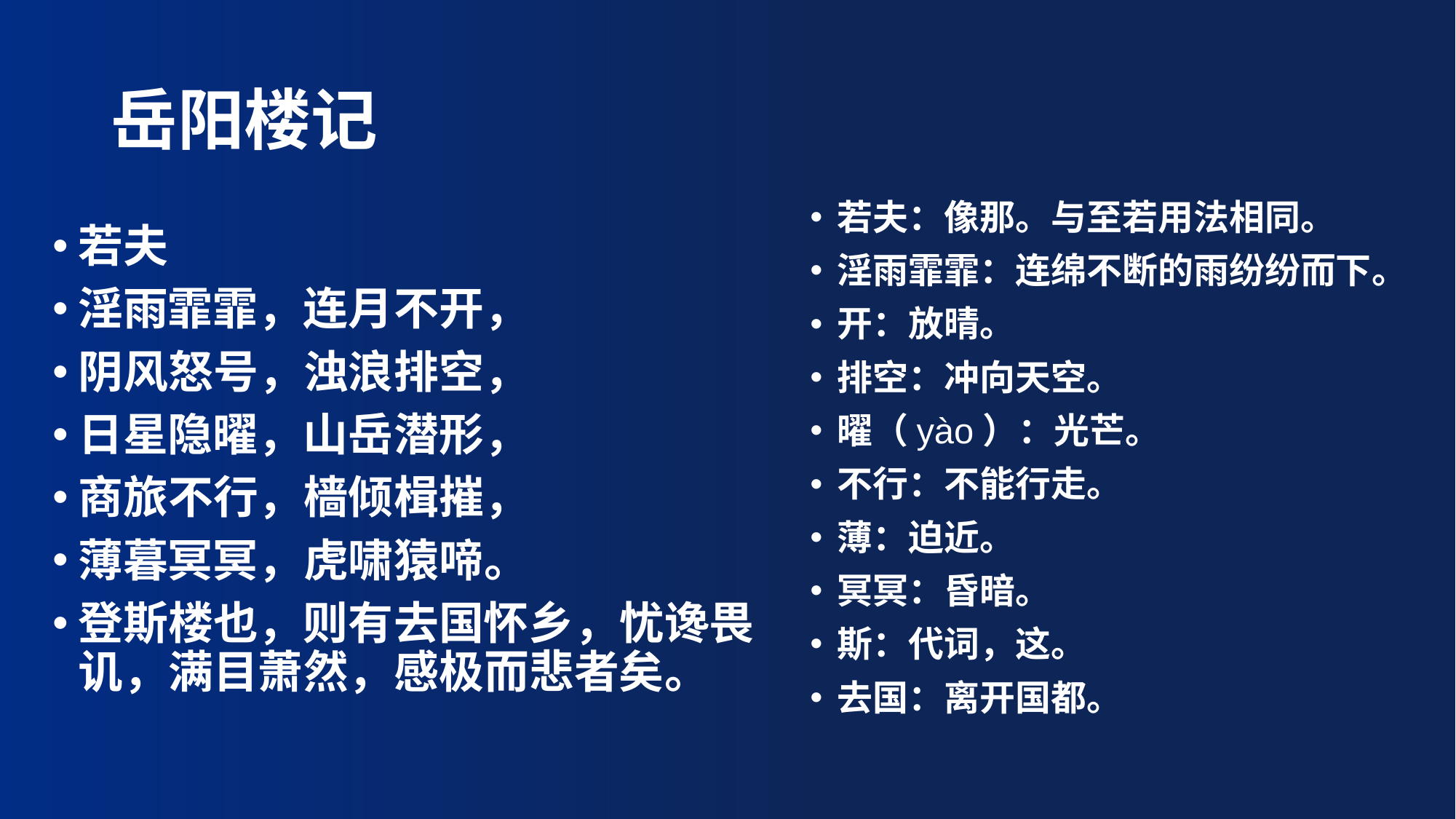

# 岳阳楼记

若夫：像那。与至若用法相同。
淫雨霏霏：连绵不断的雨纷纷而下。
开：放晴。
排空：冲向天空。
曜（yào）：光芒。
不行：不能行走。
薄：迫近。
冥冥：昏暗。
斯：代词，这。
去国：离开国都。

若夫
淫雨霏霏，连月不开，
阴风怒号，浊浪排空，
日星隐曜，山岳潜形，
商旅不行，樯倾楫摧，
薄暮冥冥，虎啸猿啼。
登斯楼也，则有去国怀乡，忧谗畏讥，满目萧然，感极而悲者矣。